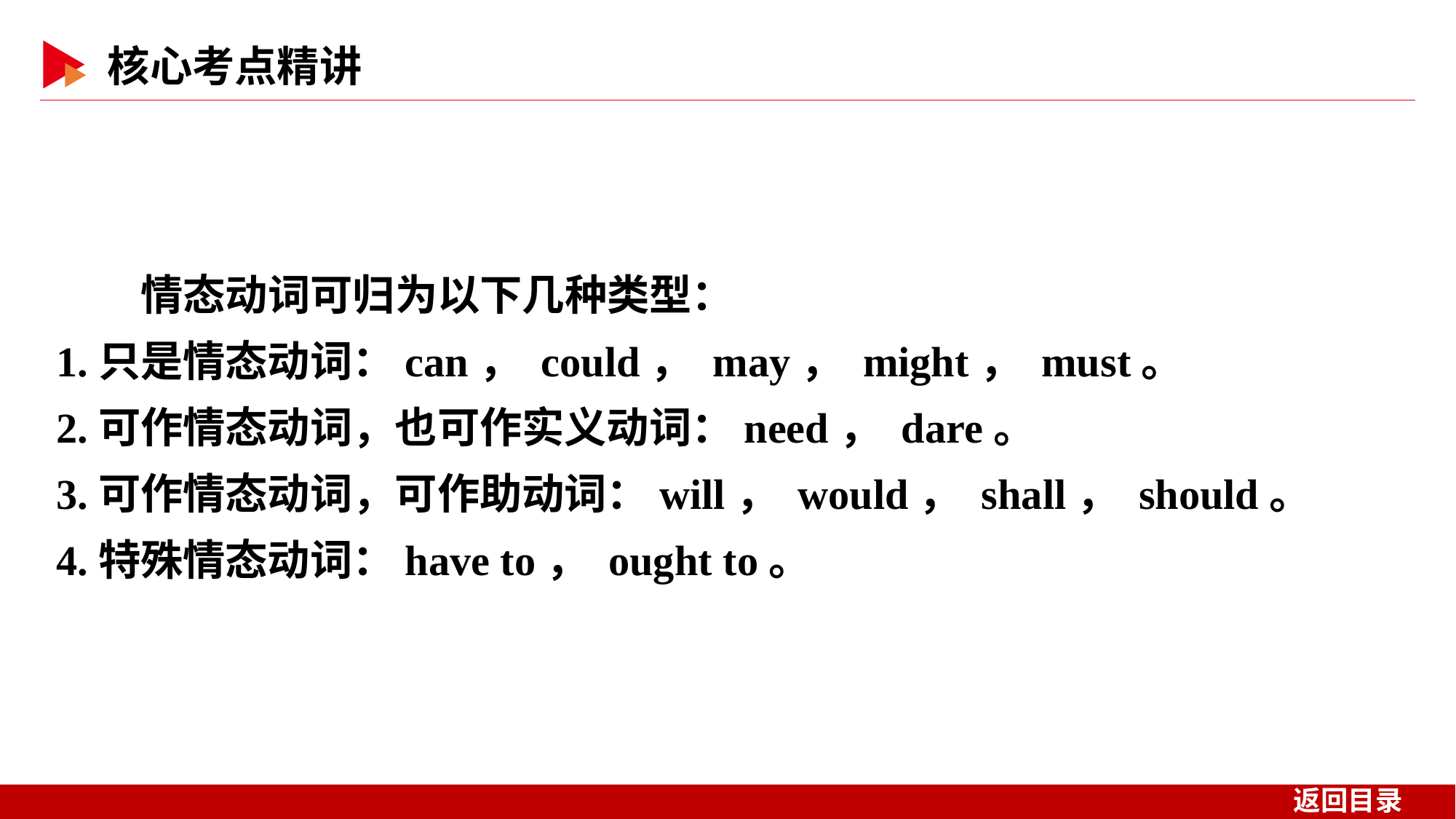

情态动词可归为以下几种类型：
1.只是情态动词：can， could， may， might， must。
2.可作情态动词，也可作实义动词：need， dare。
3.可作情态动词，可作助动词：will， would， shall， should。
4.特殊情态动词：have to， ought to。